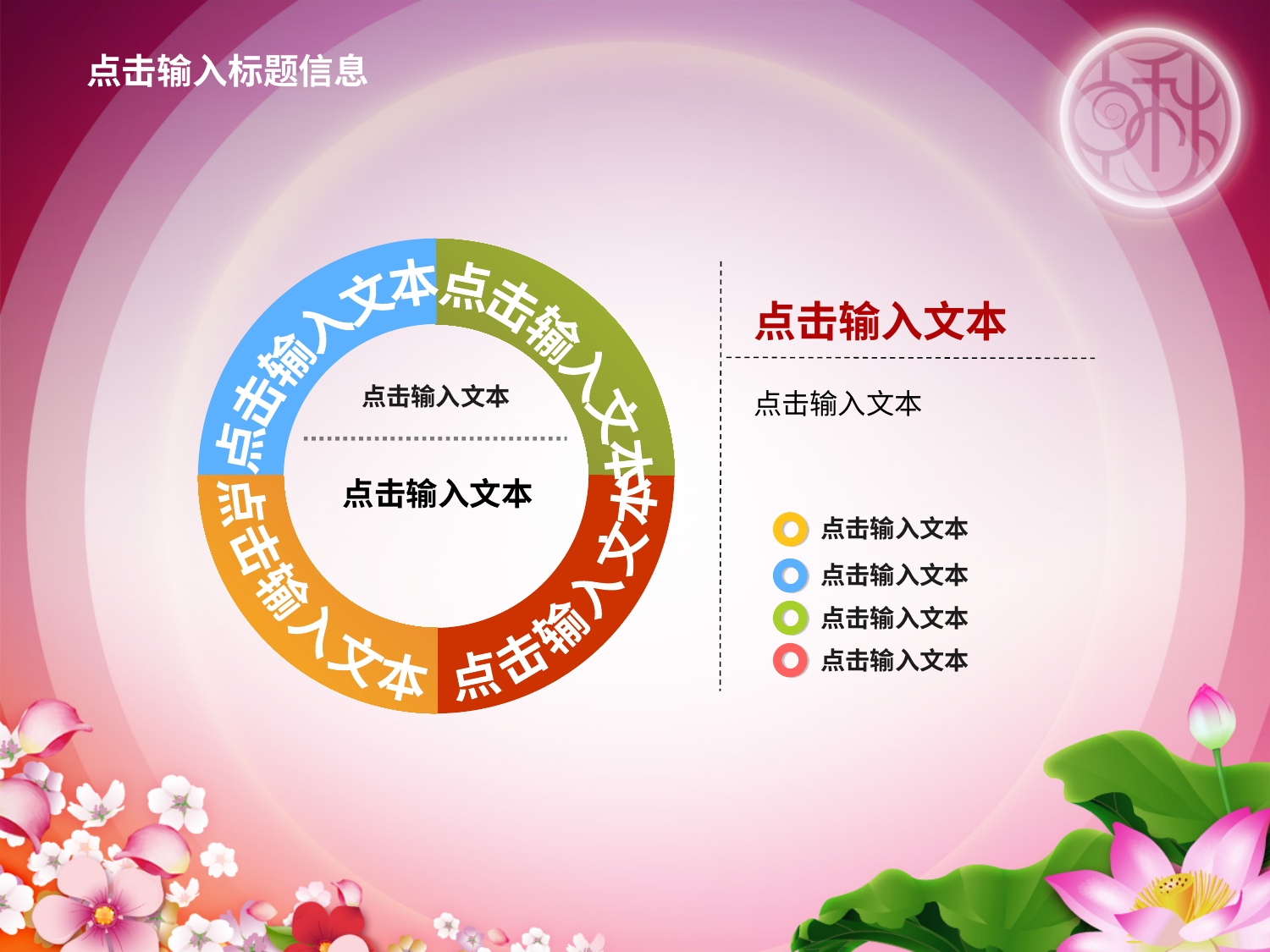

点击输入标题信息

点击输入文本

点击输入文本
点击输入文本
点击输入文本
点击输入文本

点击输入文本
点击输入文本
点击输入文本
点击输入文本

点击输入文本

点击输入文本

点击输入文本